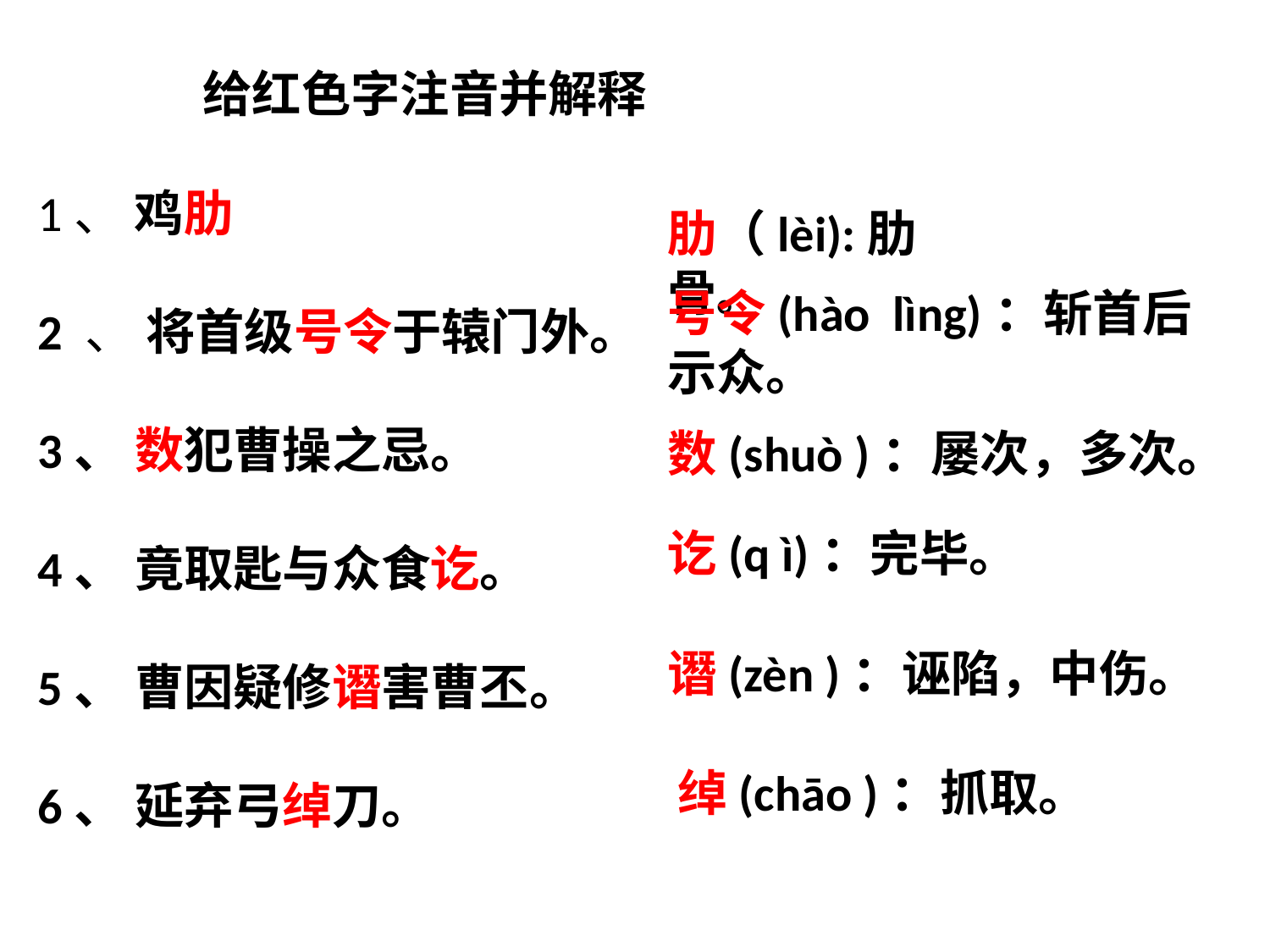

给红色字注音并解释
1、 鸡肋

2 、 将首级号令于辕门外。

3、 数犯曹操之忌。

4、 竟取匙与众食讫。

5、 曹因疑修谮害曹丕。

6、 延弃弓绰刀。
肋（lèi):肋骨。
号令(hào  lìng)：斩首后示众。

数(shuò )：屡次，多次。
讫(q ì)：完毕。

谮(zèn )：诬陷，中伤。
绰(chāo )：抓取。